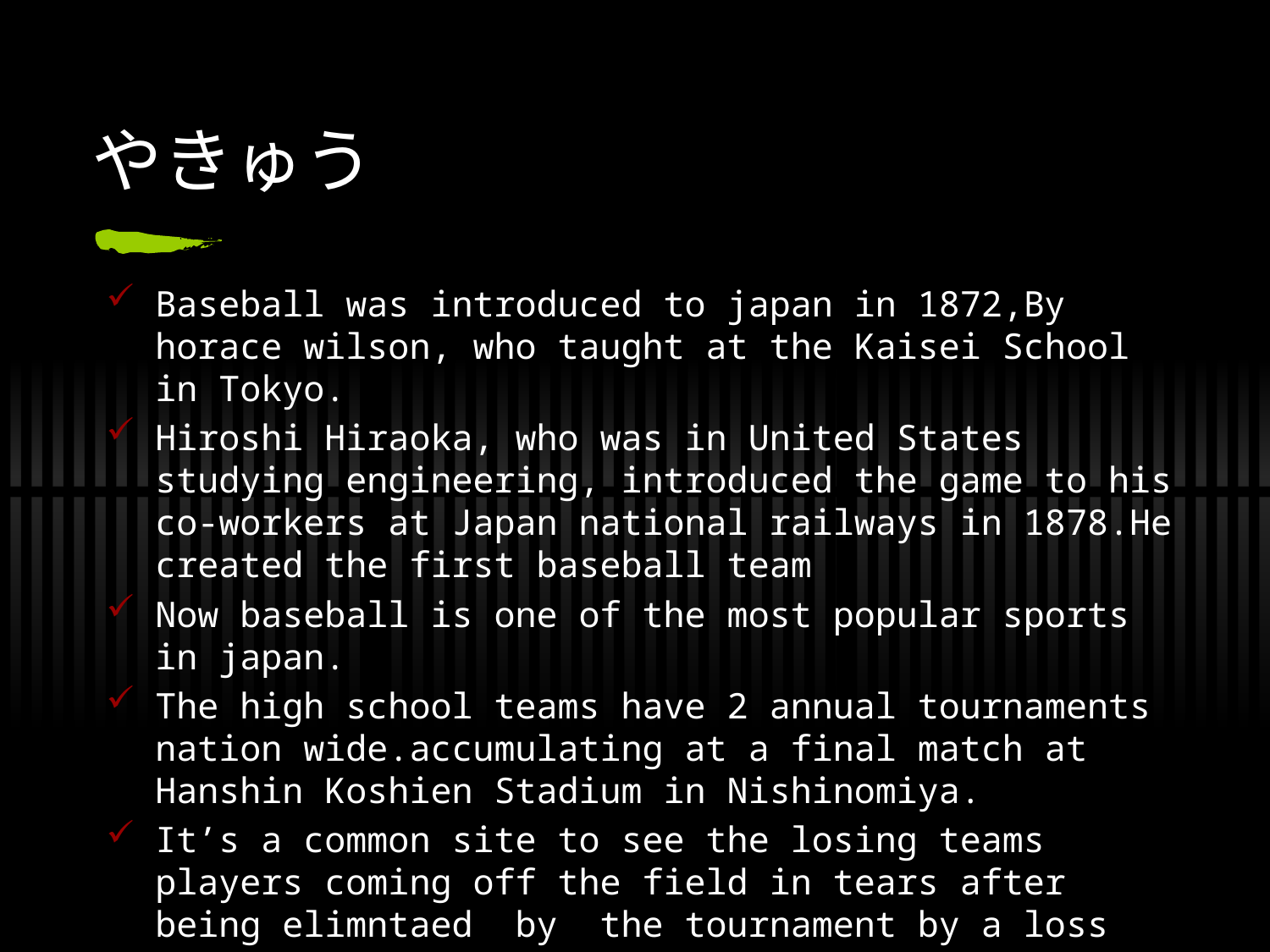

# やきゅう
Baseball was introduced to japan in 1872,By horace wilson, who taught at the Kaisei School in Tokyo.
Hiroshi Hiraoka, who was in United States studying engineering, introduced the game to his co-workers at Japan national railways in 1878.He created the first baseball team
Now baseball is one of the most popular sports in japan.
The high school teams have 2 annual tournaments nation wide.accumulating at a final match at Hanshin Koshien Stadium in Nishinomiya.
It’s a common site to see the losing teams players coming off the field in tears after being elimntaed  by  the tournament by a loss